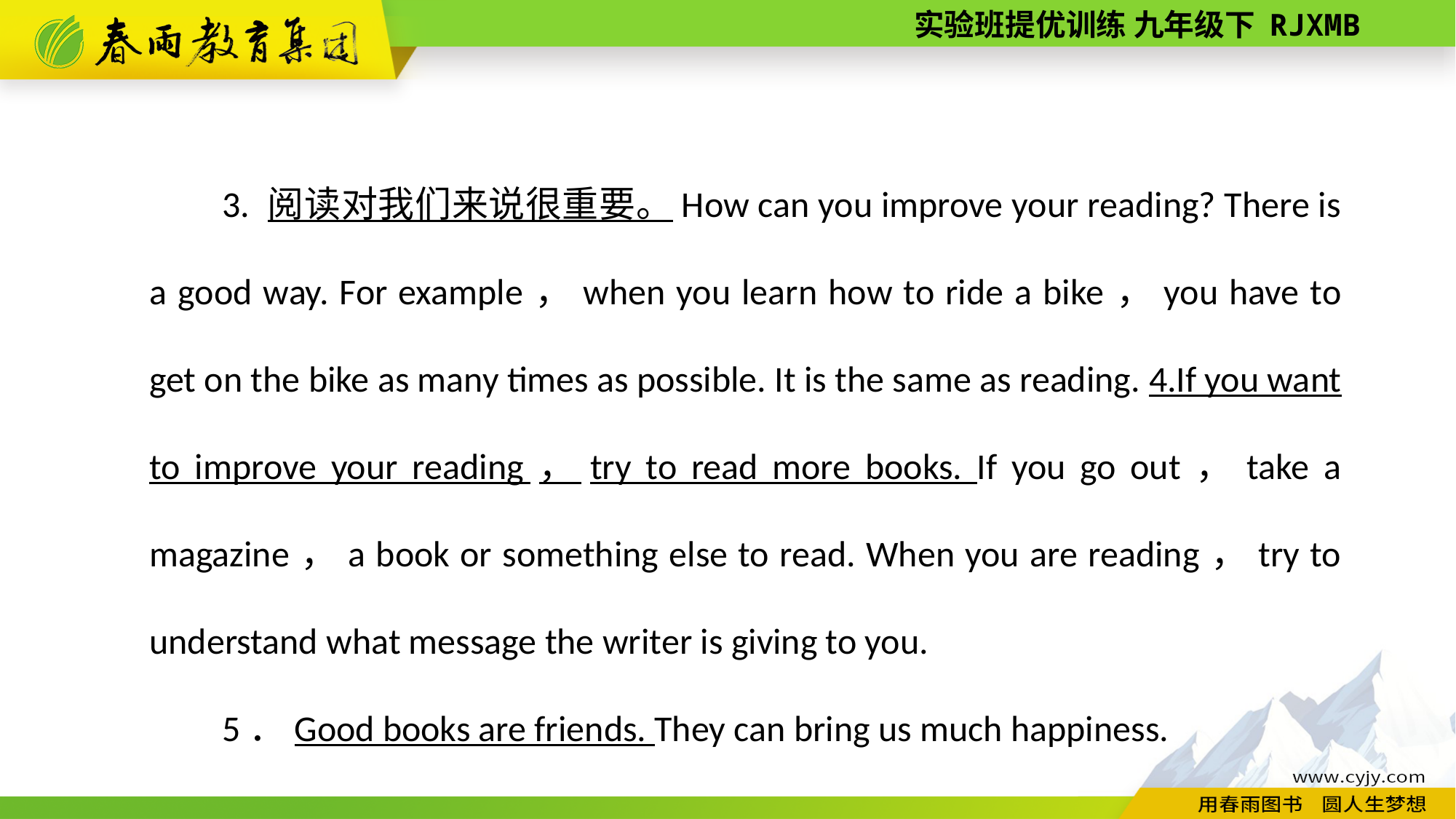

3. 阅读对我们来说很重要。How can you improve your reading? There is a good way. For example，when you learn how to ride a bike，you have to get on the bike as many times as possible. It is the same as reading. 4.If you want to improve your reading，try to read more books. If you go out，take a magazine，a book or something else to read. When you are reading，try to understand what message the writer is giving to you.
5．Good books are friends. They can bring us much happiness.